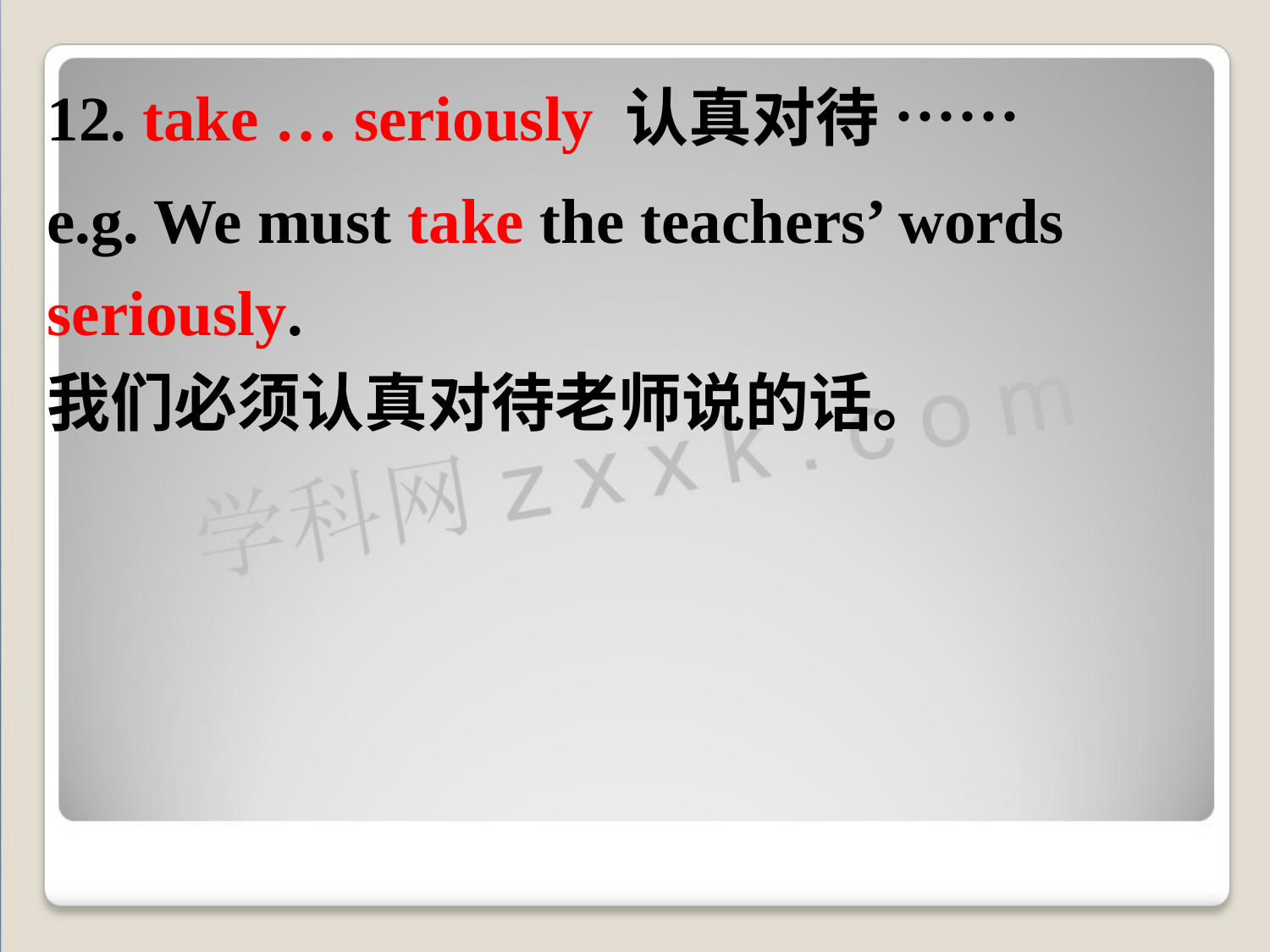

12. take … seriously 认真对待 ……
e.g. We must take the teachers’ words 	seriously. 							我们必须认真对待老师说的话。